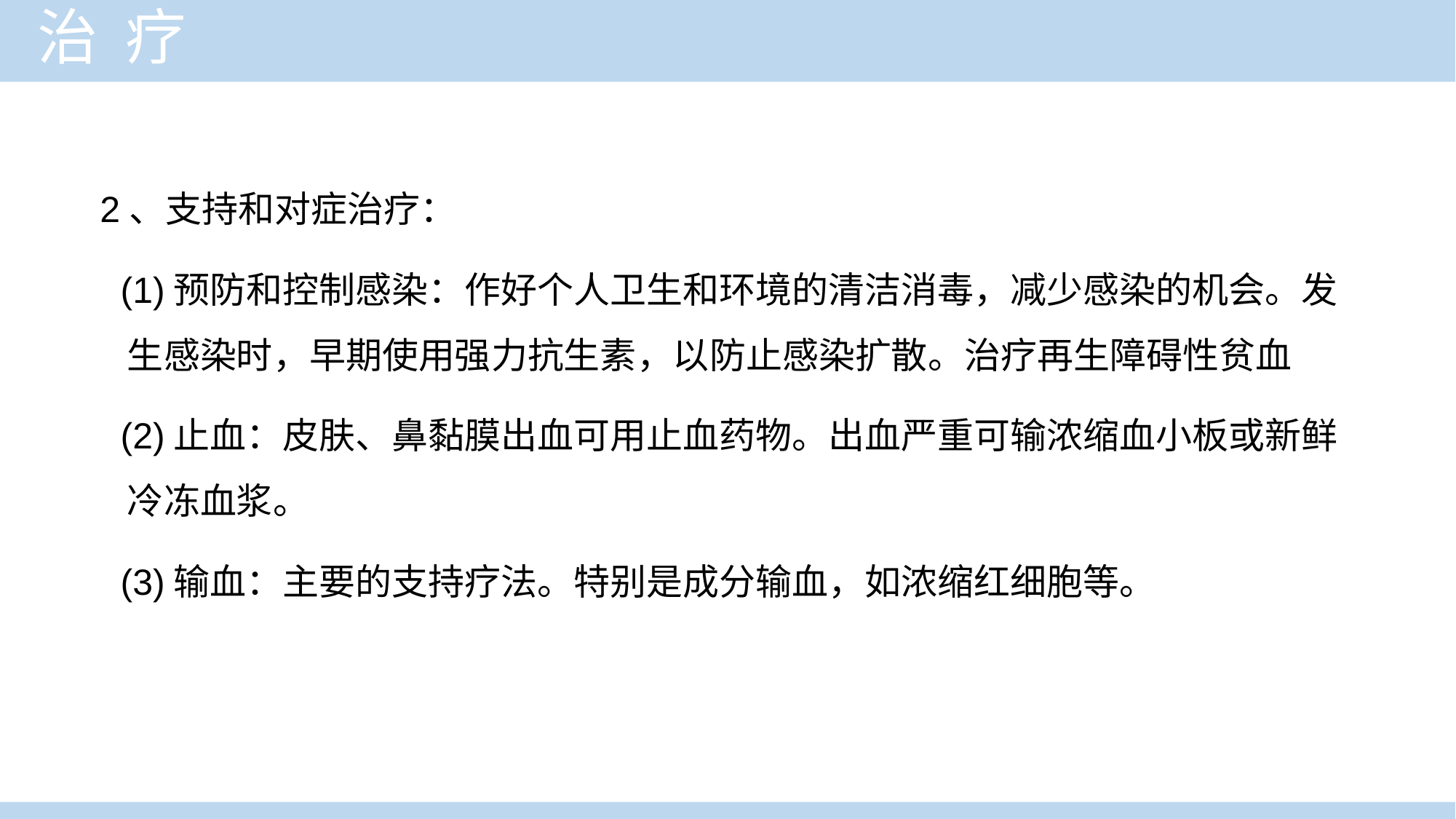

治  疗
2、支持和对症治疗：
  (1)预防和控制感染：作好个人卫生和环境的清洁消毒，减少感染的机会。发生感染时，早期使用强力抗生素，以防止感染扩散。治疗再生障碍性贫血
  (2)止血：皮肤、鼻黏膜出血可用止血药物。出血严重可输浓缩血小板或新鲜冷冻血浆。
  (3)输血：主要的支持疗法。特别是成分输血，如浓缩红细胞等。